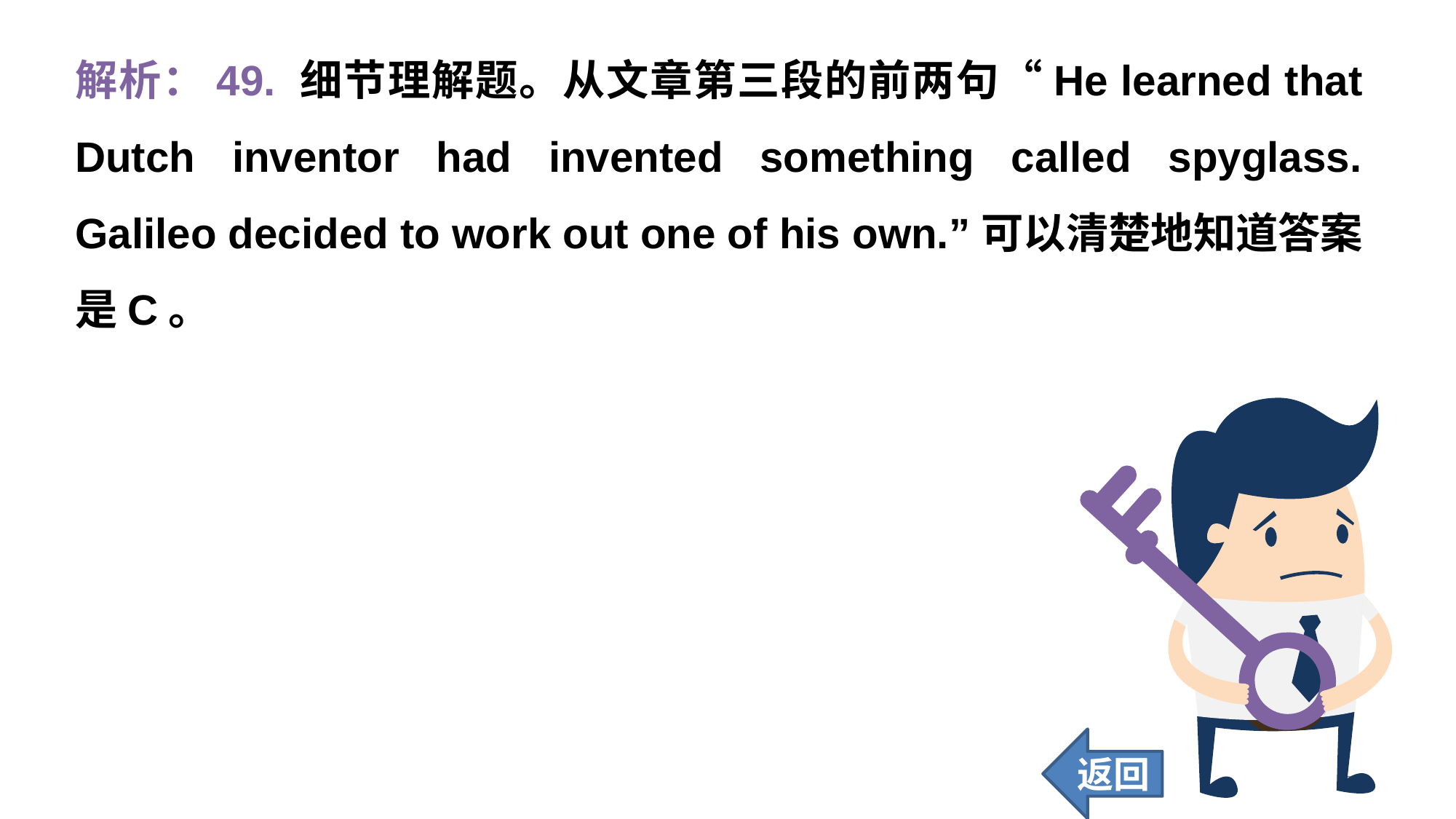

解析：49. 细节理解题。从文章第三段的前两句“He learned that Dutch inventor had invented something called spyglass. Galileo decided to work out one of his own.”可以清楚地知道答案是C。

返回
381